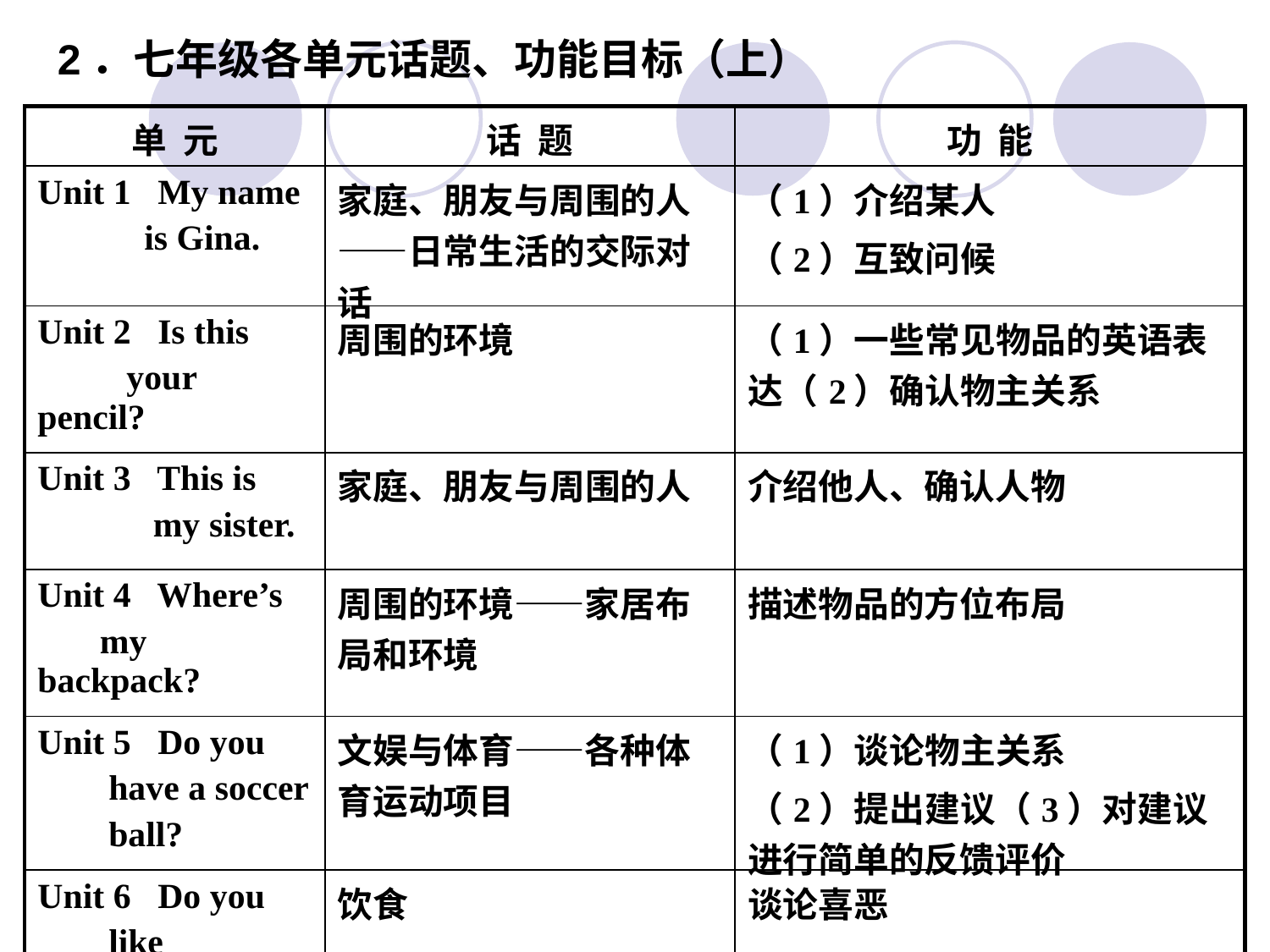

2．七年级各单元话题、功能目标（上）

| 单 元 | 话 题 | 功 能 |
| --- | --- | --- |
| Unit 1 My name is Gina. | 家庭、朋友与周围的人——日常生活的交际对话 | （1）介绍某人 （2）互致问候 |
| Unit 2 Is this your pencil? | 周围的环境 | （1）一些常见物品的英语表达（2）确认物主关系 |
| Unit 3 This is my sister. | 家庭、朋友与周围的人 | 介绍他人、确认人物 |
| Unit 4 Where’s my backpack? | 周围的环境——家居布局和环境 | 描述物品的方位布局 |
| Unit 5 Do you have a soccer ball? | 文娱与体育——各种体育运动项目 | （1）谈论物主关系 （2）提出建议（3）对建议进行简单的反馈评价 |
| Unit 6 Do you like bananas? | 饮食 | 谈论喜恶 |